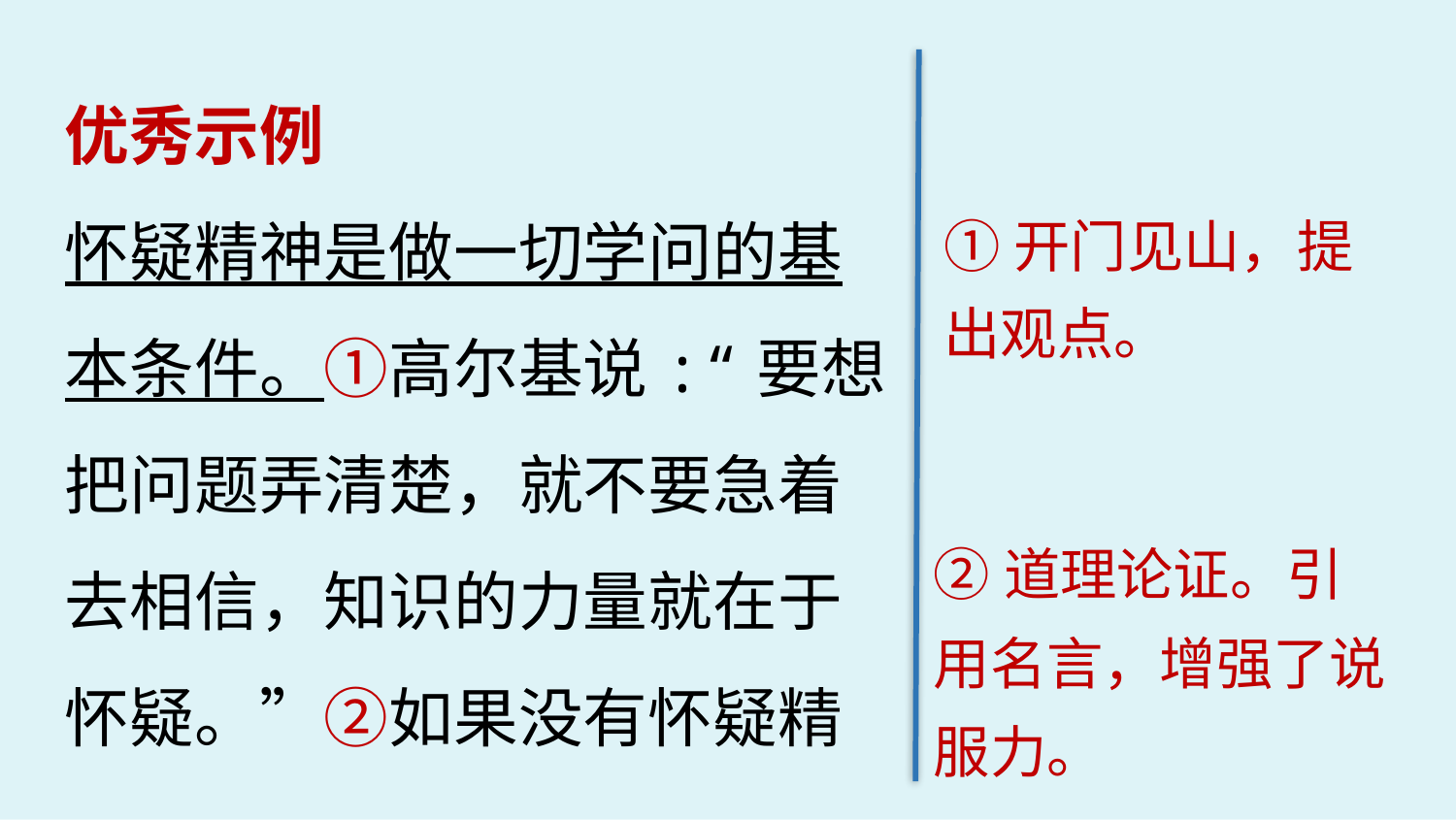

优秀示例
怀疑精神是做一切学问的基本条件。①高尔基说:“要想把问题弄清楚，就不要急着去相信，知识的力量就在于怀疑。”②如果没有怀疑精
①开门见山，提出观点。
②道理论证。引用名言，增强了说服力。